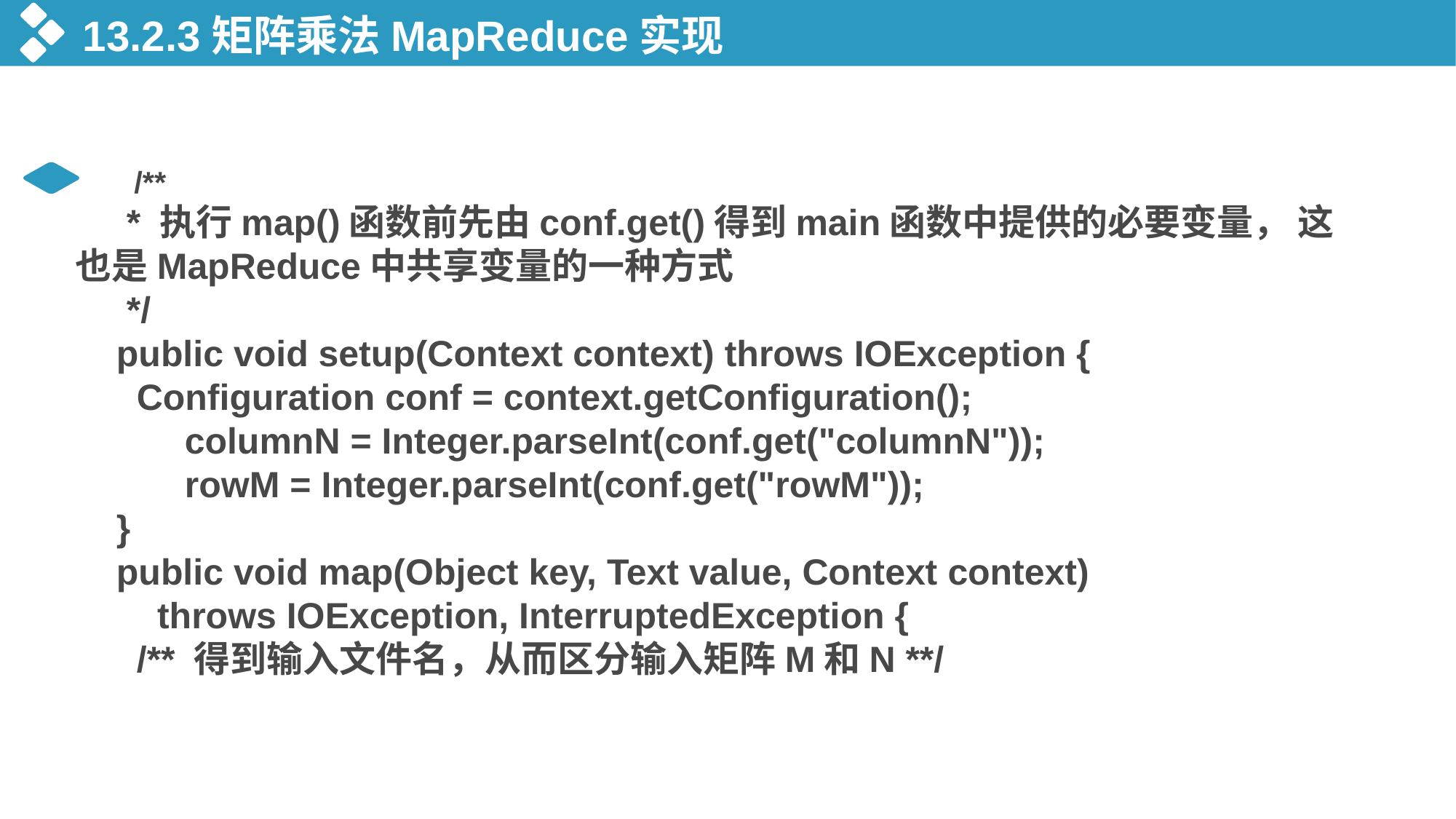

13.2.3矩阵乘法MapReduce实现

       /**
     * 执行map()函数前先由conf.get()得到main函数中提供的必要变量， 这也是MapReduce中共享变量的一种方式
     */
    public void setup(Context context) throws IOException {
      Configuration conf = context.getConfiguration();
      	columnN = Integer.parseInt(conf.get("columnN"));
      	rowM = Integer.parseInt(conf.get("rowM"));
    }
    public void map(Object key, Text value, Context context)
        throws IOException, InterruptedException {
      /** 得到输入文件名，从而区分输入矩阵M和N **/